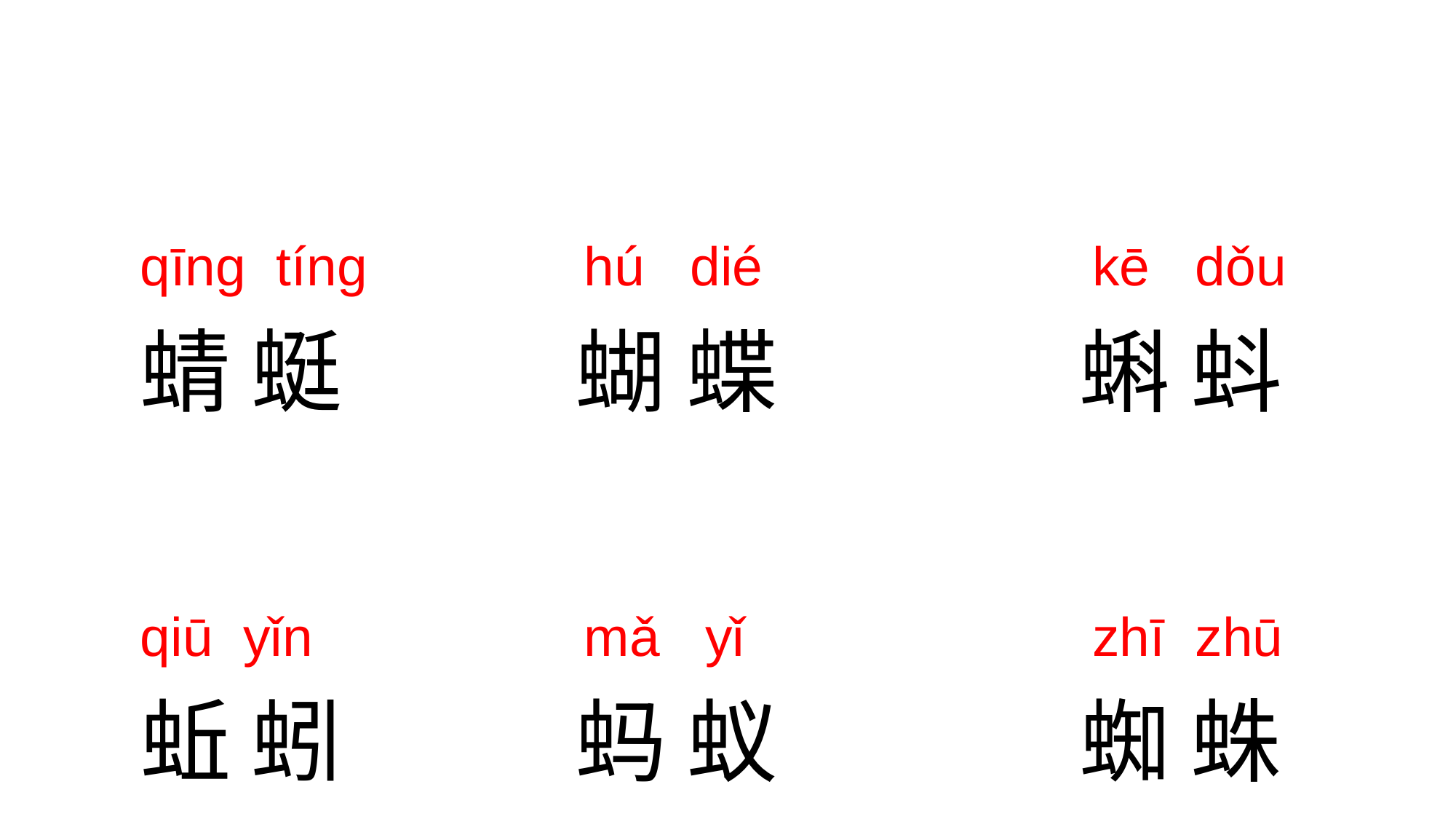

qīng  tíng
 hú   dié
 kē   dǒu
蜻 蜓
蝴 蝶
蝌 蚪
qiū  yǐn
 mǎ   yǐ
 zhī  zhū
蚯 蚓
蚂 蚁
蜘 蛛